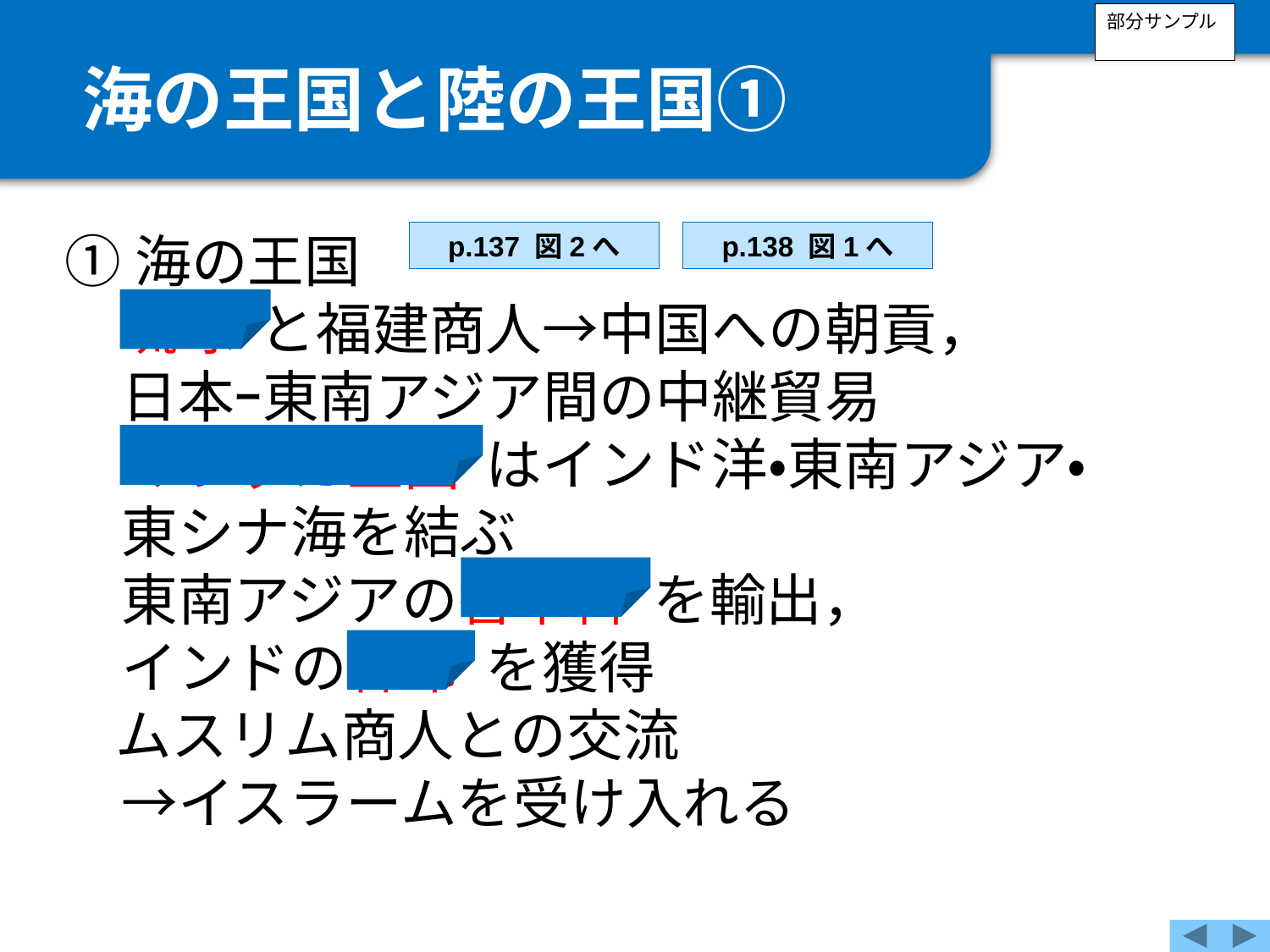

部分サンプル
海の王国と陸の王国①
①海の王国
　琉球  と福建商人→中国への朝貢，
　日本ｰ東南アジア間の中継貿易
　マラッカ王国  はインド洋・東南アジア・
　東シナ海を結ぶ
　東南アジアの香辛料  を輸出，
　インドの綿布  を獲得
ムスリム商人との交流
　→イスラームを受け入れる
p.138 図1へ
p.137 図2へ